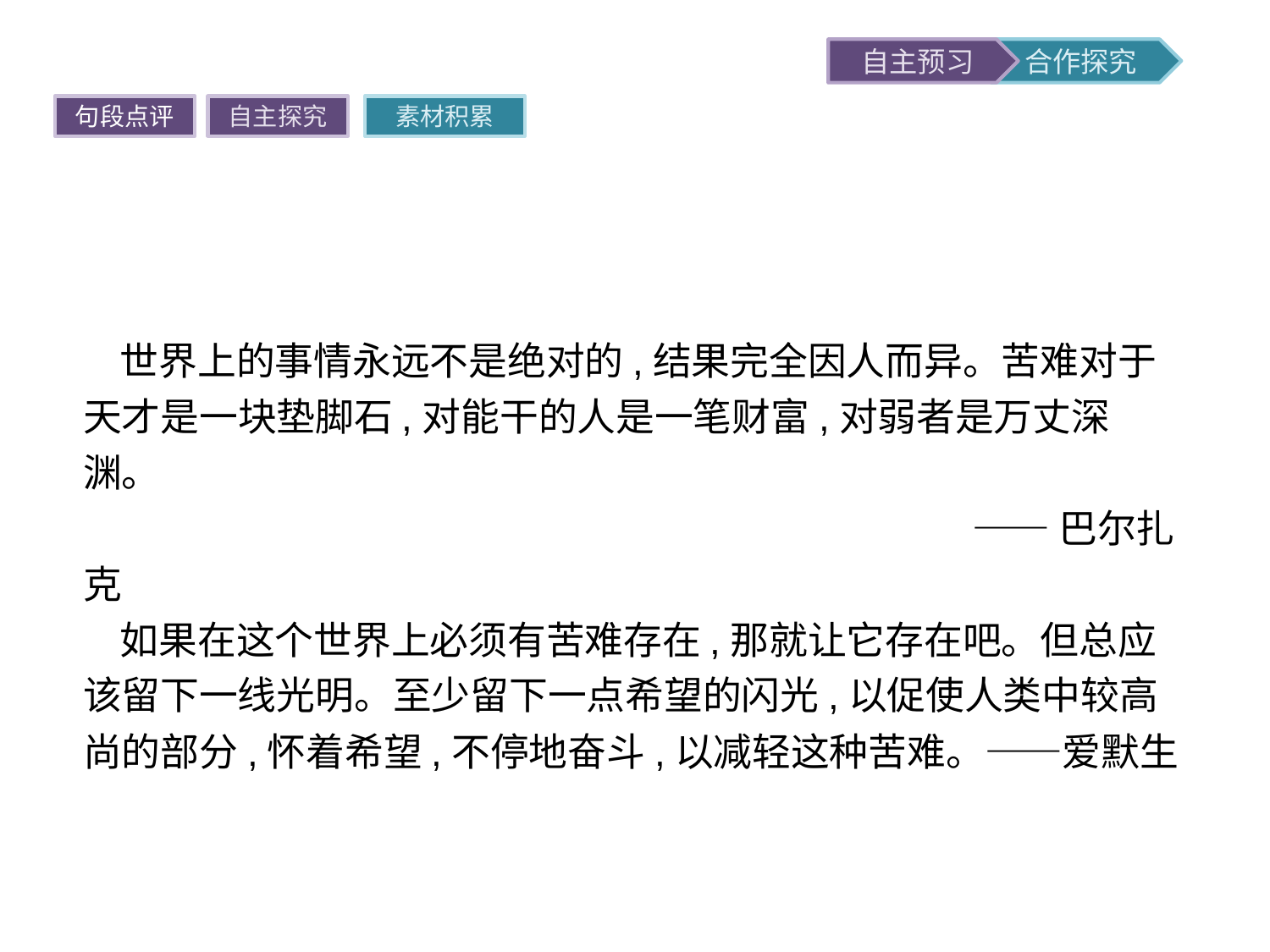

句段点评
自主探究
素材积累
世界上的事情永远不是绝对的,结果完全因人而异。苦难对于天才是一块垫脚石,对能干的人是一笔财富,对弱者是万丈深渊。
							——巴尔扎克
如果在这个世界上必须有苦难存在,那就让它存在吧。但总应该留下一线光明。至少留下一点希望的闪光,以促使人类中较高尚的部分,怀着希望,不停地奋斗,以减轻这种苦难。——爱默生